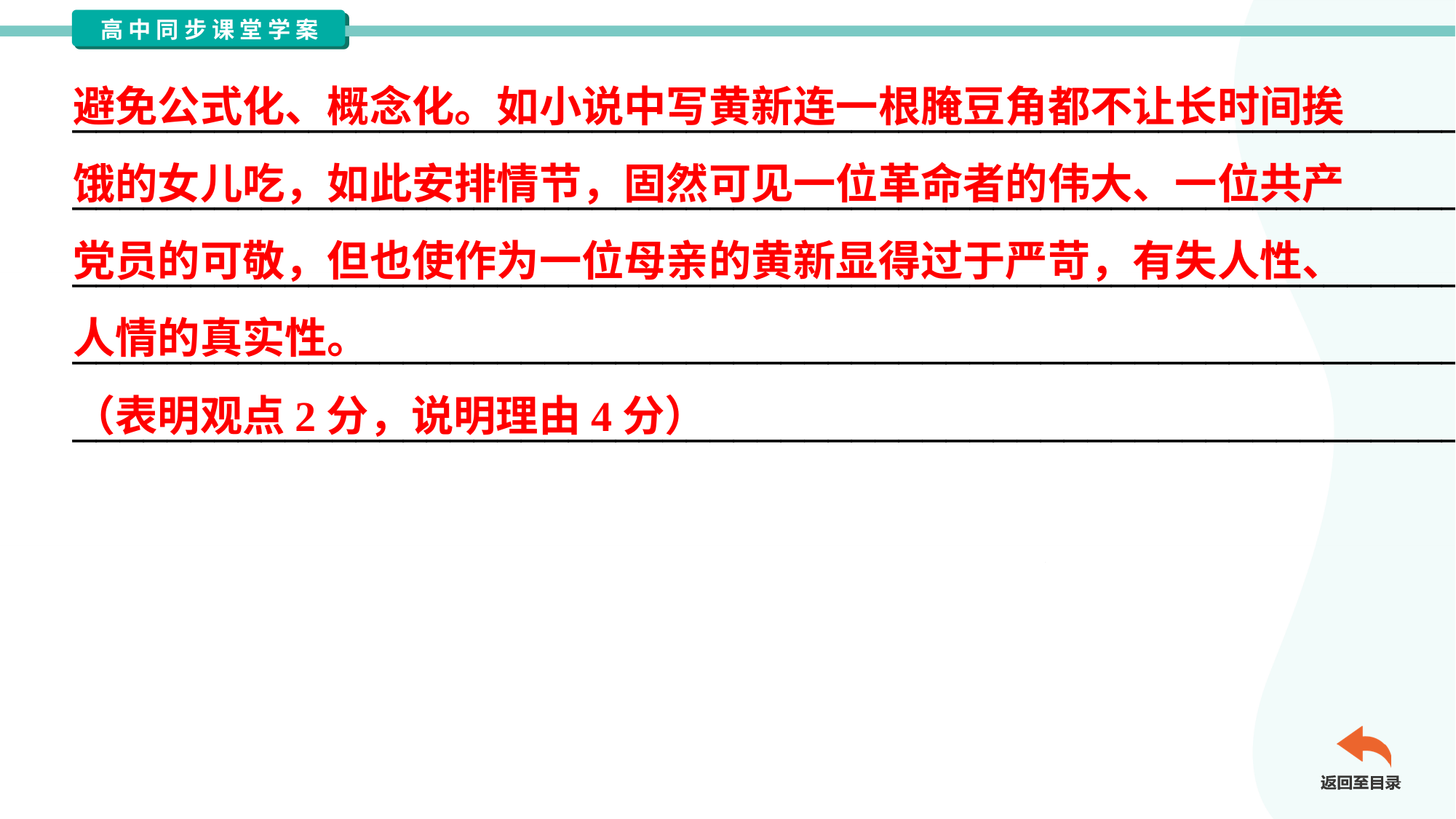

避免公式化、概念化。如小说中写黄新连一根腌豆角都不让长时间挨
饿的女儿吃，如此安排情节，固然可见一位革命者的伟大、一位共产
党员的可敬，但也使作为一位母亲的黄新显得过于严苛，有失人性、
人情的真实性。
（表明观点2分，说明理由4分）
_____________________________________________________________
_____________________________________________________________
_____________________________________________________________
_____________________________________________________________
_____________________________________________________________